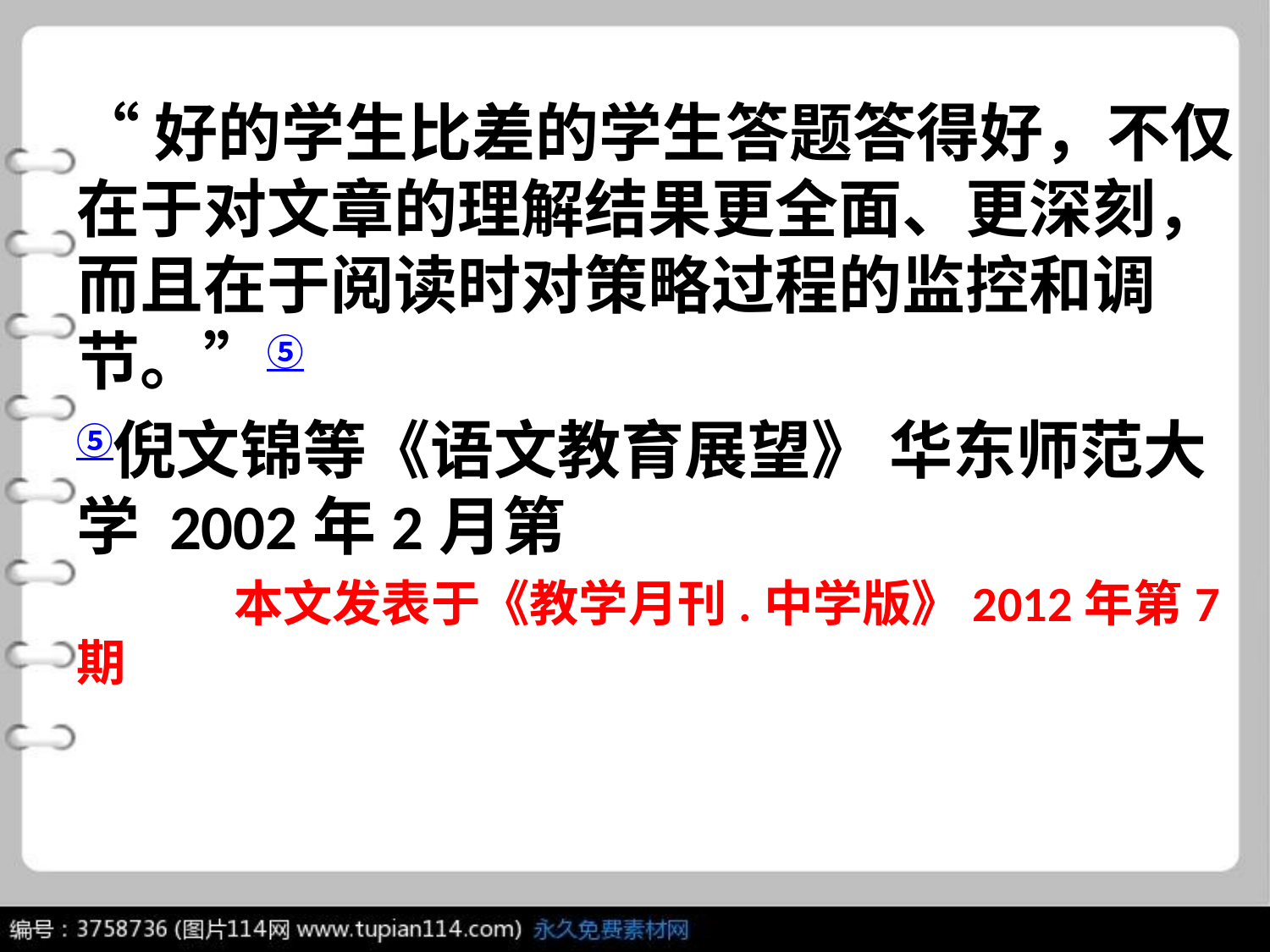

“好的学生比差的学生答题答得好，不仅在于对文章的理解结果更全面、更深刻，而且在于阅读时对策略过程的监控和调节。”⑤
⑤倪文锦等《语文教育展望》 华东师范大学 2002年2月第
             本文发表于《教学月刊.中学版》2012年第7期